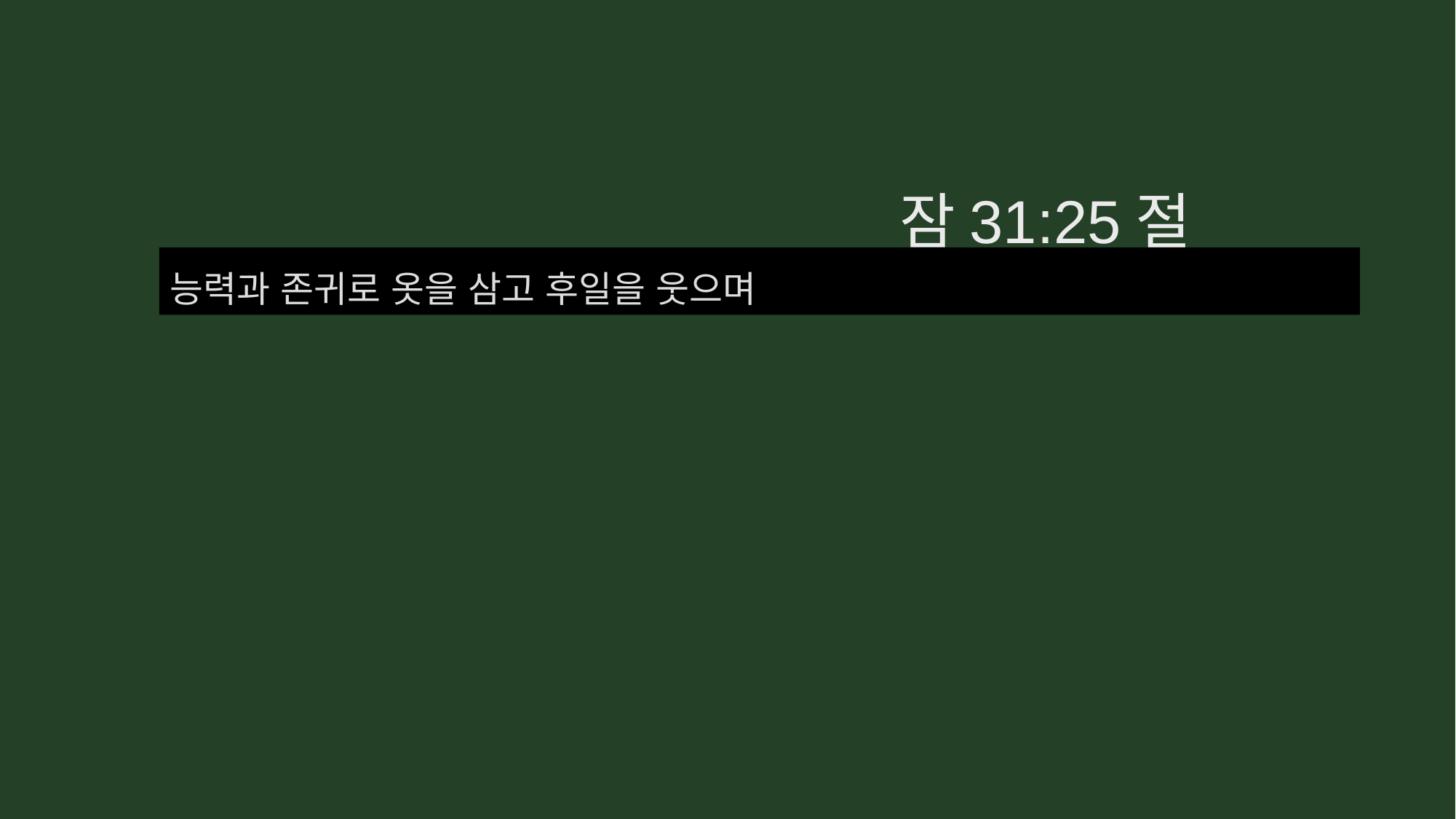

잠31:25절
능력과 존귀로 옷을 삼고 후일을 웃으며